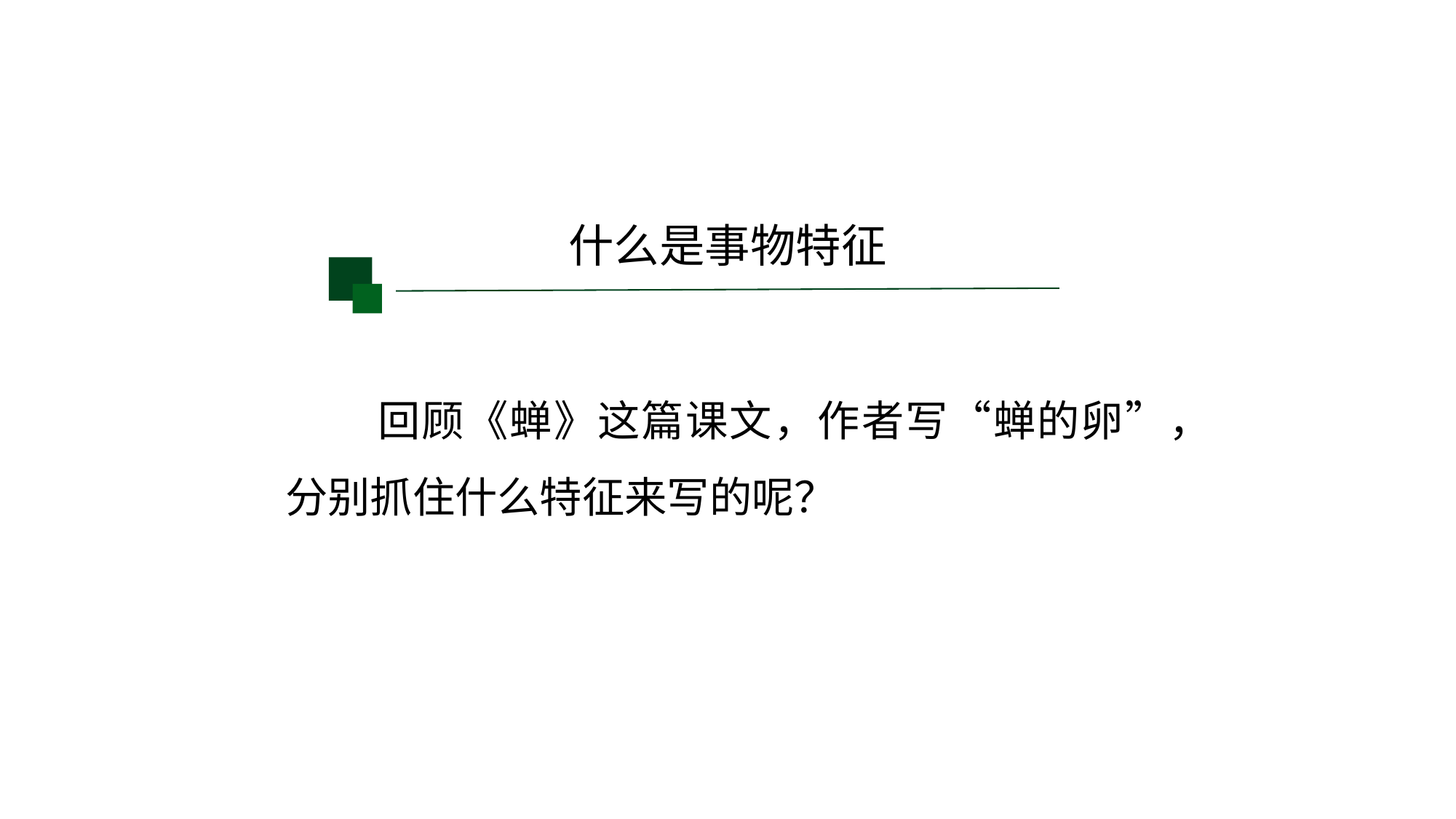

什么是事物特征

    回顾《蝉》这篇课文，作者写“蝉的卵”，分别抓住什么特征来写的呢？